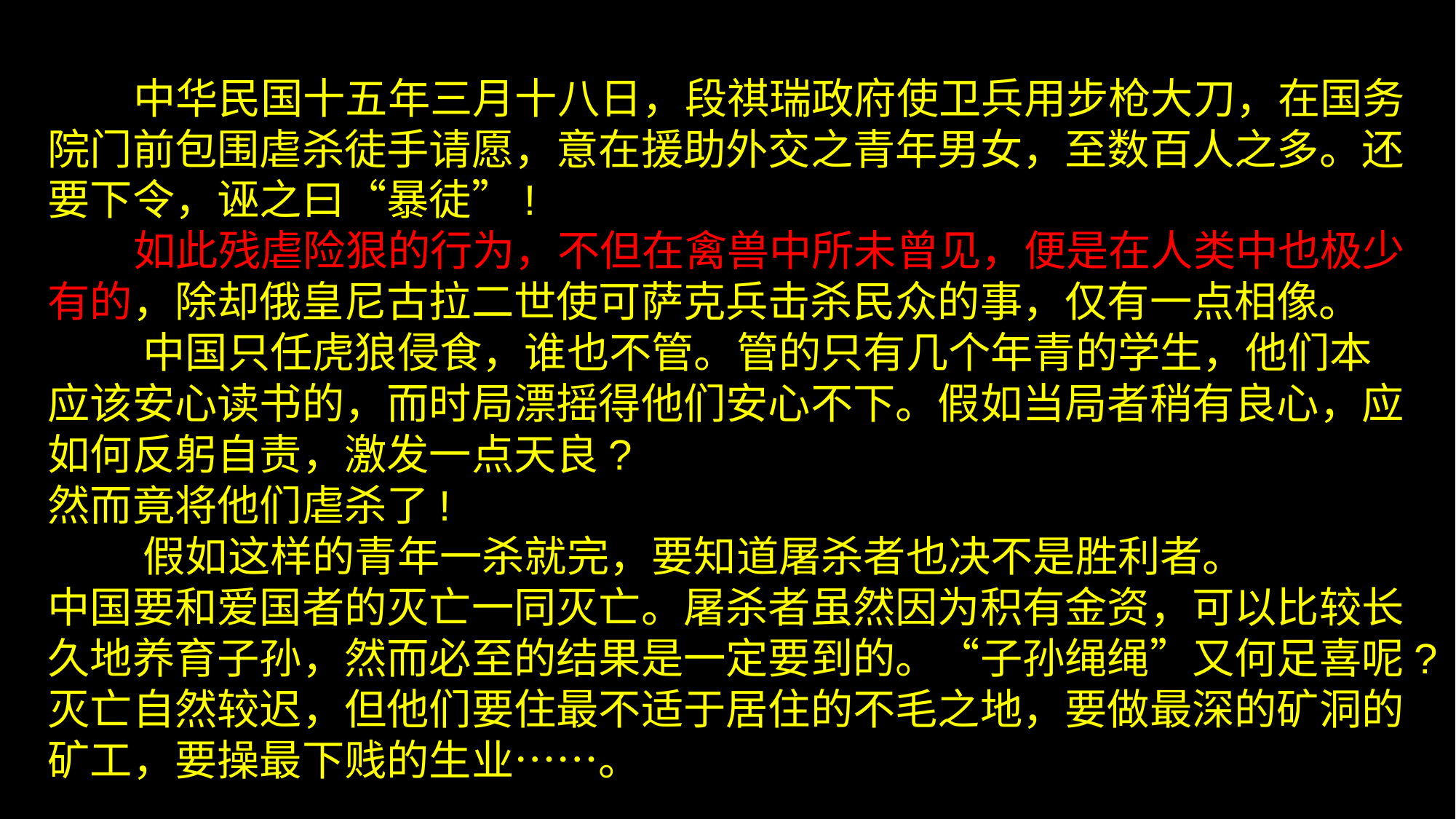

中华民国十五年三月十八日，段祺瑞政府使卫兵用步枪大刀，在国务院门前包围虐杀徒手请愿，意在援助外交之青年男女，至数百人之多。还要下令，诬之曰“暴徒”!
        如此残虐险狠的行为，不但在禽兽中所未曾见，便是在人类中也极少有的，除却俄皇尼古拉二世使可萨克兵击杀民众的事，仅有一点相像。
         中国只任虎狼侵食，谁也不管。管的只有几个年青的学生，他们本应该安心读书的，而时局漂摇得他们安心不下。假如当局者稍有良心，应如何反躬自责，激发一点天良?
然而竟将他们虐杀了!
         假如这样的青年一杀就完，要知道屠杀者也决不是胜利者。
中国要和爱国者的灭亡一同灭亡。屠杀者虽然因为积有金资，可以比较长久地养育子孙，然而必至的结果是一定要到的。“子孙绳绳”又何足喜呢?灭亡自然较迟，但他们要住最不适于居住的不毛之地，要做最深的矿洞的矿工，要操最下贱的生业……。